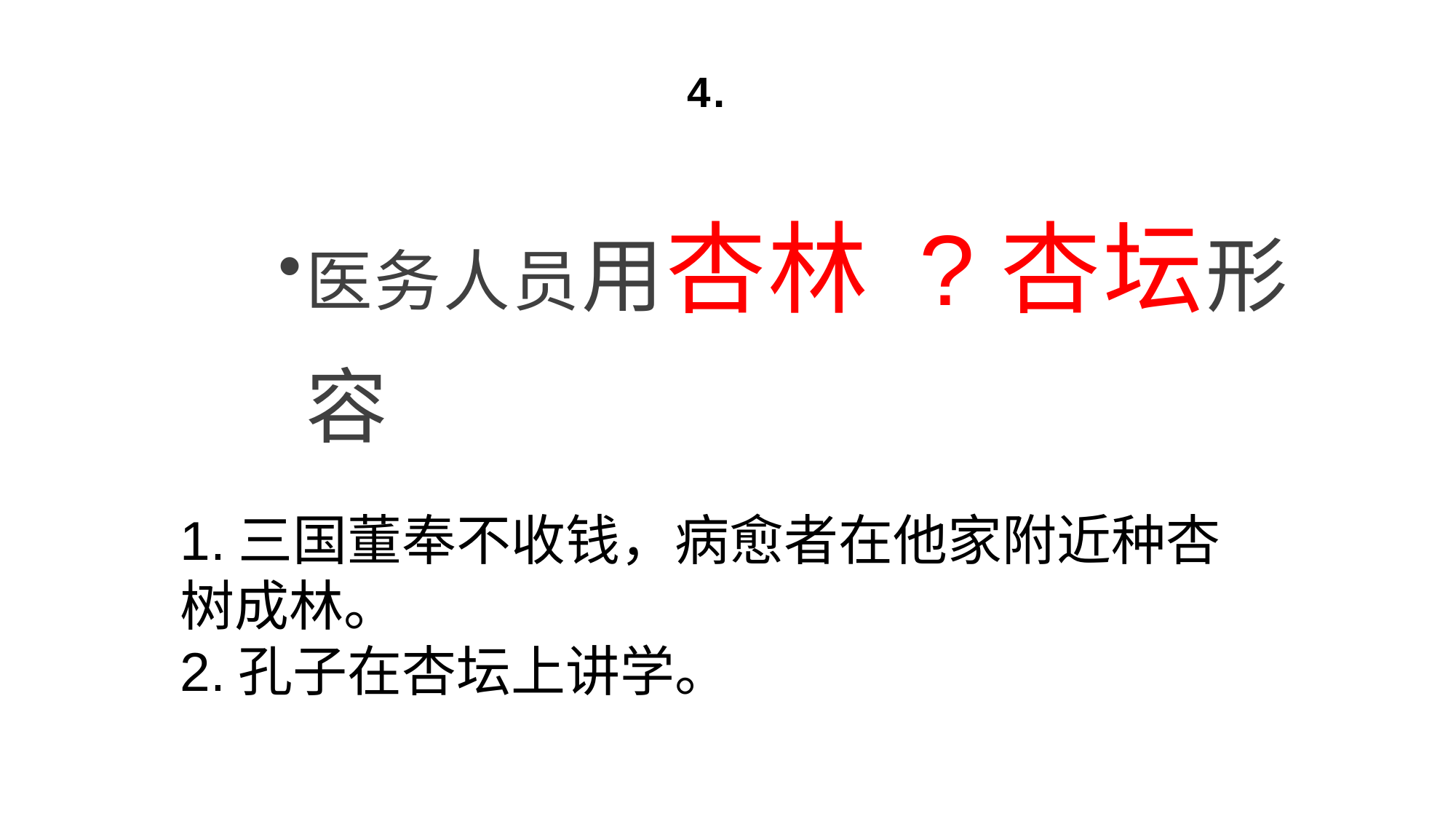

# 4.
医务人员用杏林 ?杏坛形容
1.三国董奉不收钱，病愈者在他家附近种杏树成林。
2.孔子在杏坛上讲学。